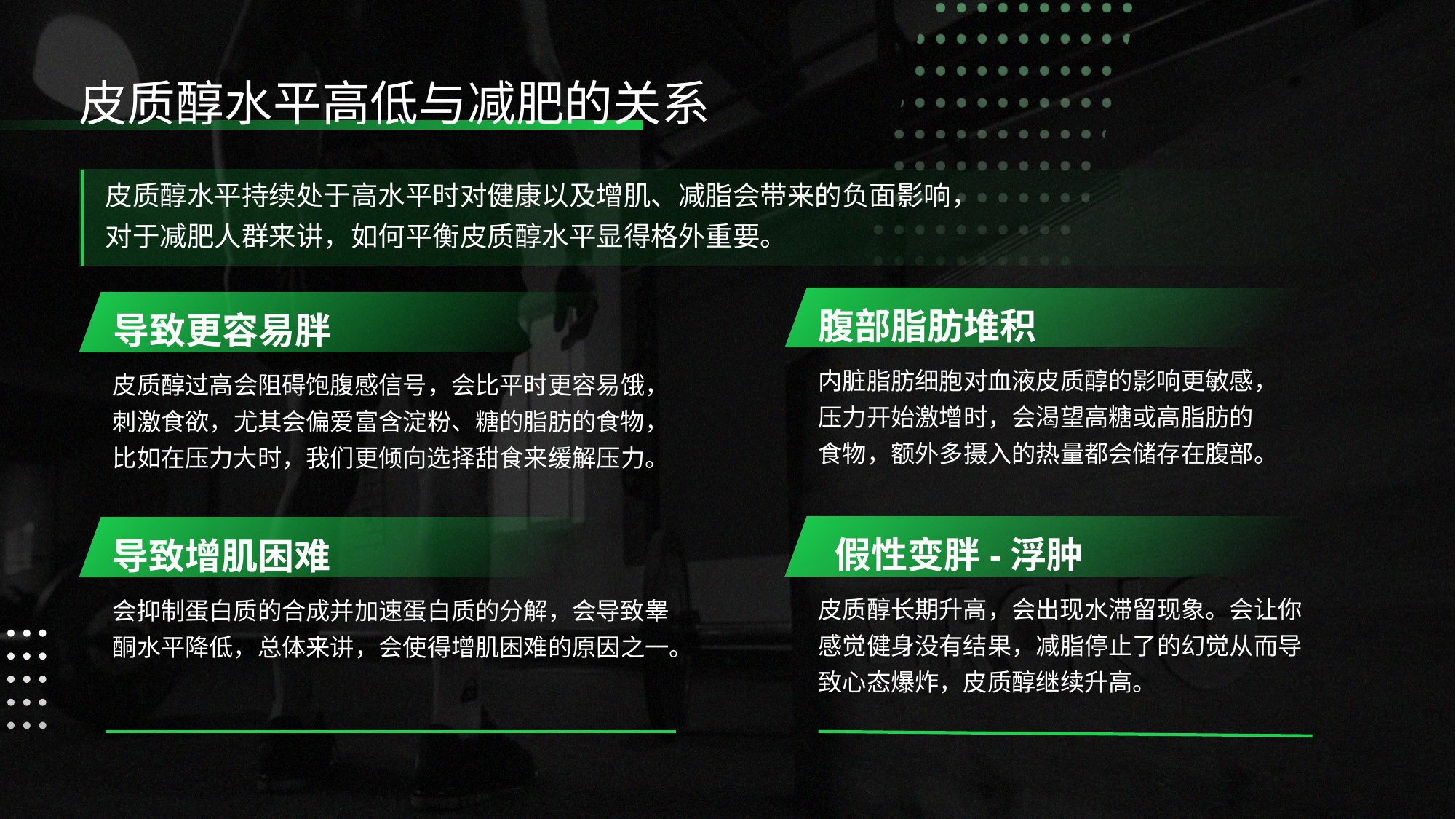

皮质醇水平高低与减肥的关系
皮质醇水平持续处于高水平时对健康以及增肌、减脂会带来的负面影响，
对于减肥人群来讲，如何平衡皮质醇水平显得格外重要。

腹部脂肪堆积

 导致更容易胖
内脏脂肪细胞对血液皮质醇的影响更敏感，
压力开始激增时，会渴望高糖或高脂肪的
食物，额外多摄入的热量都会储存在腹部。
皮质醇过高会阻碍饱腹感信号，会比平时更容易饿，刺激食欲，尤其会偏爱富含淀粉、糖的脂肪的食物，比如在压力大时，我们更倾向选择甜食来缓解压力。

 假性变胖-浮肿
导致增肌困难
皮质醇长期升高，会出现水滞留现象。会让你感觉健身没有结果，减脂停止了的幻觉从而导致心态爆炸，皮质醇继续升高。
会抑制蛋白质的合成并加速蛋白质的分解，会导致睾酮水平降低，总体来讲，会使得增肌困难的原因之一。